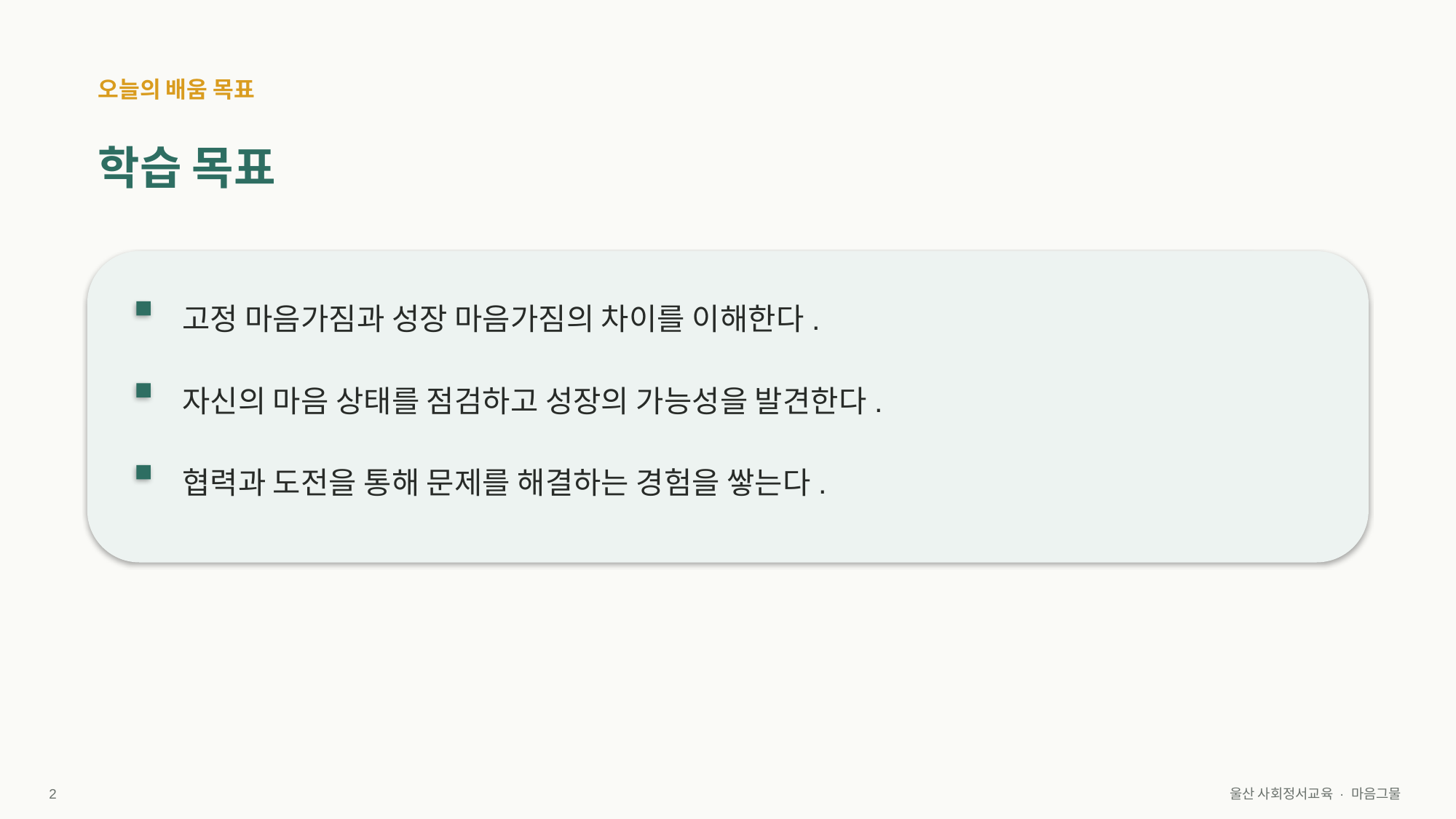

오늘의 배움 목표
학습 목표

고정 마음가짐과 성장 마음가짐의 차이를 이해한다.

자신의 마음 상태를 점검하고 성장의 가능성을 발견한다.

협력과 도전을 통해 문제를 해결하는 경험을 쌓는다.

2
울산 사회정서교육 · 마음그물